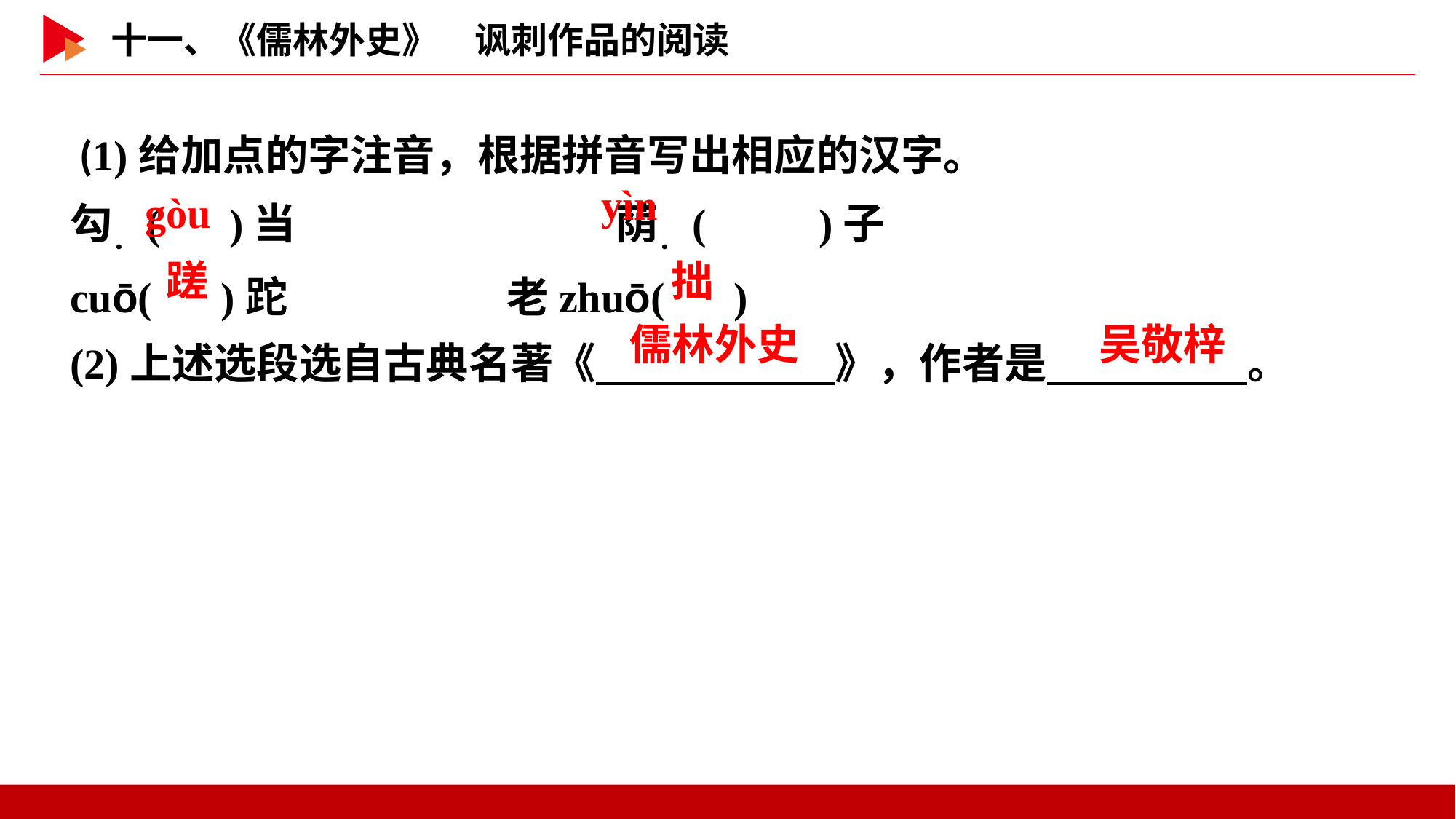

(1)给加点的字注音，根据拼音写出相应的汉字。
勾．(      )当			荫．(          )子
cuō(      )跎			老zhuō(      )
(2)上述选段选自古典名著《　                　》，作者是　            　。
 yìn
 gòu
 蹉
 拙
儒林外史
吴敬梓